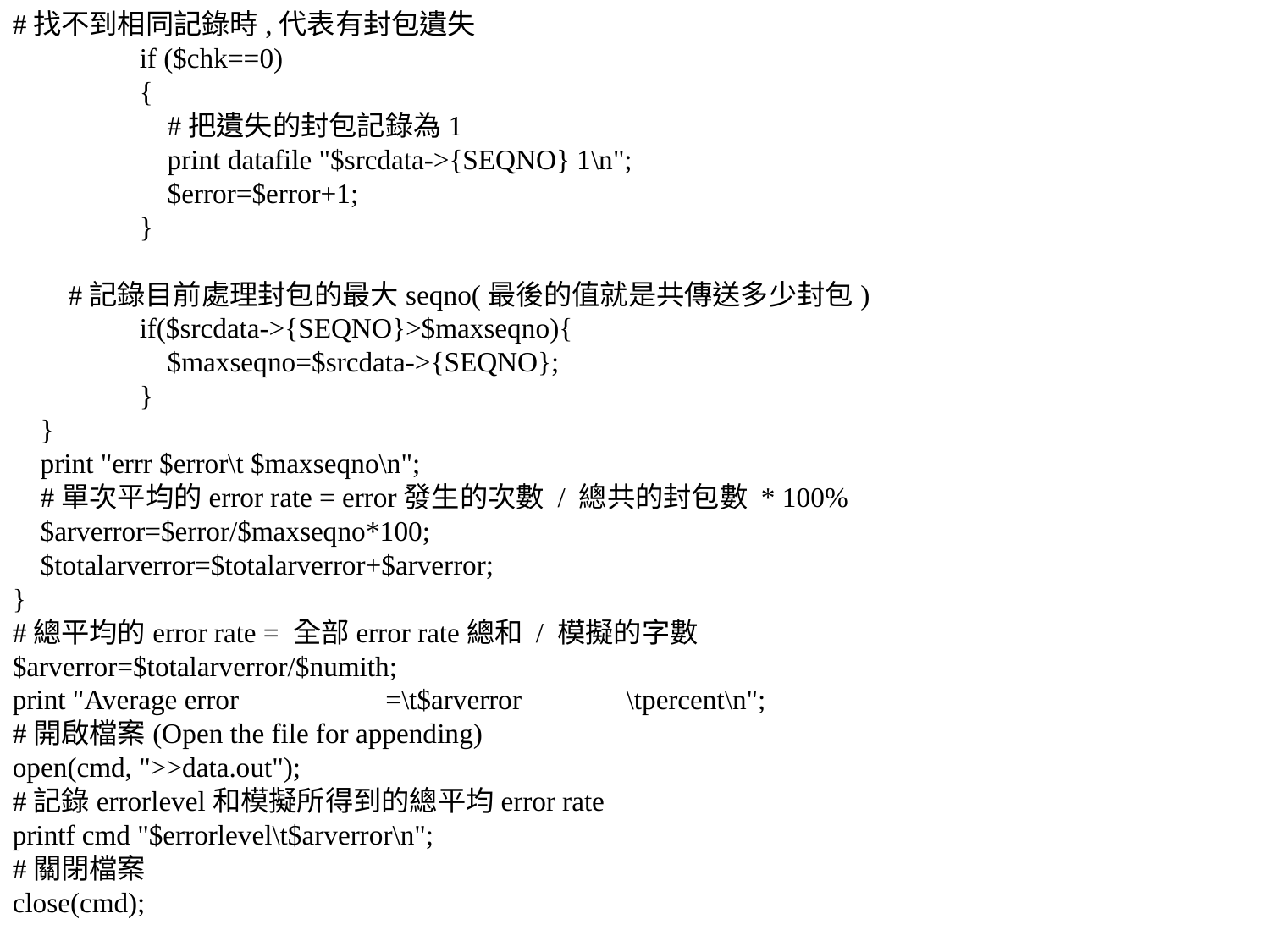

#找不到相同記錄時,代表有封包遺失
	if ($chk==0)
	{
	    #把遺失的封包記錄為1
	    print datafile "$srcdata->{SEQNO} 1\n";
	    $error=$error+1;
	}

        #記錄目前處理封包的最大seqno(最後的值就是共傳送多少封包)
	if($srcdata->{SEQNO}>$maxseqno){
	    $maxseqno=$srcdata->{SEQNO};
	}
    }
    print "errr $error\t $maxseqno\n";
    #單次平均的error rate = error發生的次數 / 總共的封包數 * 100%
    $arverror=$error/$maxseqno*100;
    $totalarverror=$totalarverror+$arverror;
}
#總平均的error rate = 全部error rate總和 / 模擬的字數
$arverror=$totalarverror/$numith;
print "Average error                     =\t$arverror               \tpercent\n";
#開啟檔案(Open the file for appending)
open(cmd, ">>data.out");
#記錄errorlevel和模擬所得到的總平均error rate
printf cmd "$errorlevel\t$arverror\n";
#關閉檔案
close(cmd);